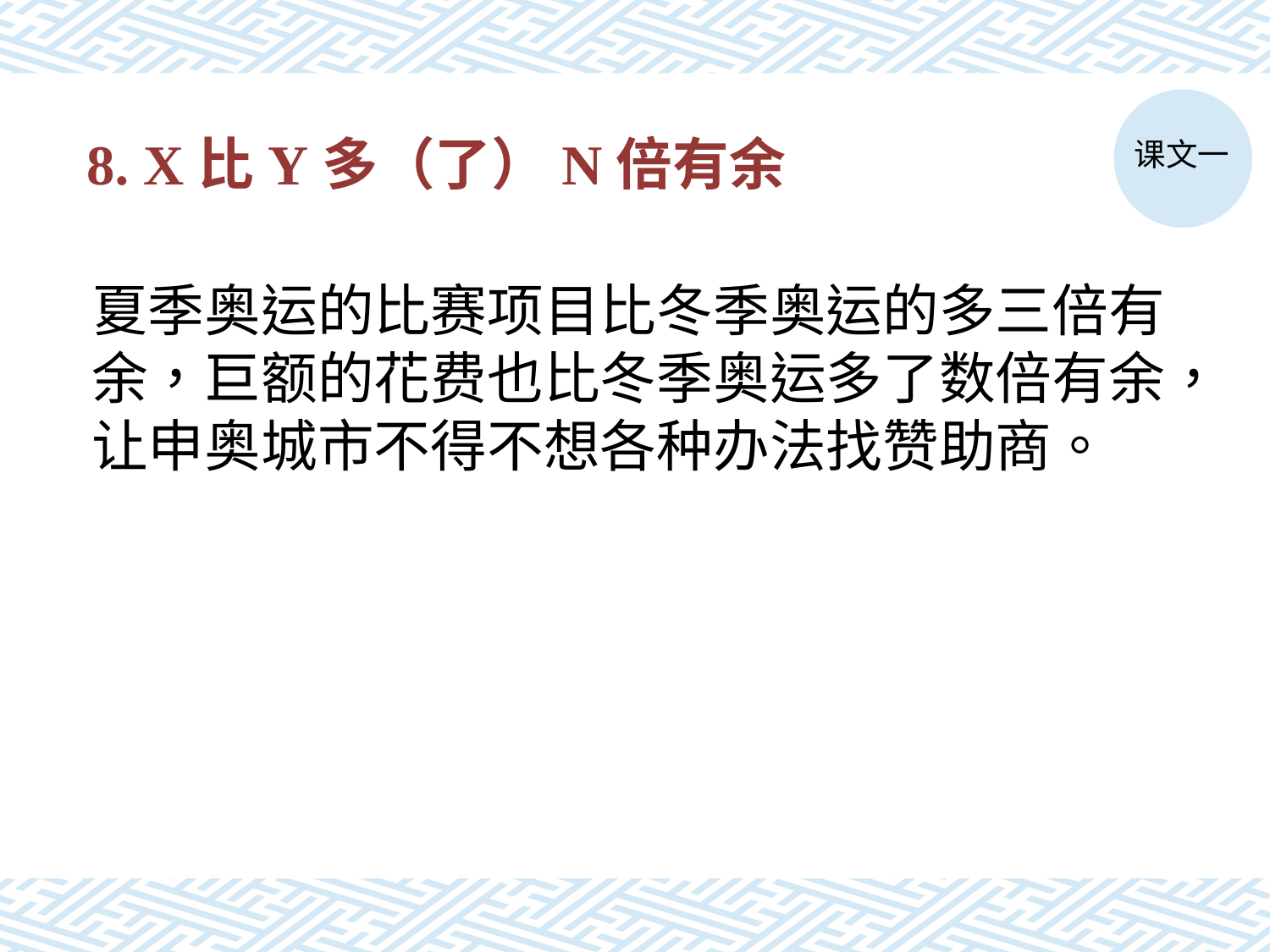

课文一
# 8. X比Y多（了）N倍有余
夏季奥运的比赛项目比冬季奥运的多三倍有余，巨额的花费也比冬季奥运多了数倍有余，让申奥城市不得不想各种办法找赞助商。